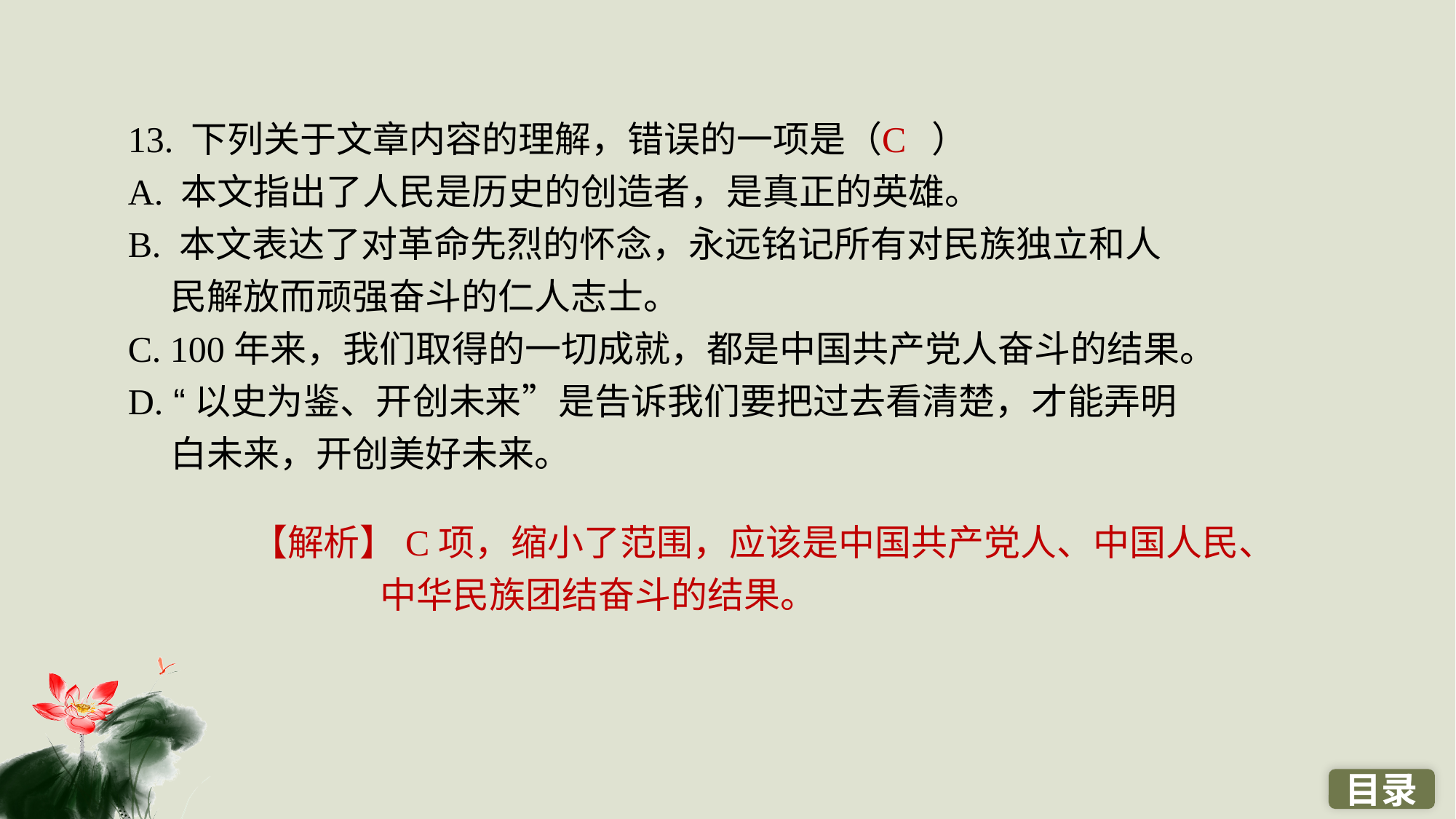

13. 下列关于文章内容的理解，错误的一项是（      ）
A. 本文指出了人民是历史的创造者，是真正的英雄。
B. 本文表达了对革命先烈的怀念，永远铭记所有对民族独立和人民解放而顽强奋斗的仁人志士。
C. 100年来，我们取得的一切成就，都是中国共产党人奋斗的结果。
D. “以史为鉴、开创未来”是告诉我们要把过去看清楚，才能弄明白未来，开创美好未来。
C
【解析】C项，缩小了范围，应该是中国共产党人、中国人民、中华民族团结奋斗的结果。